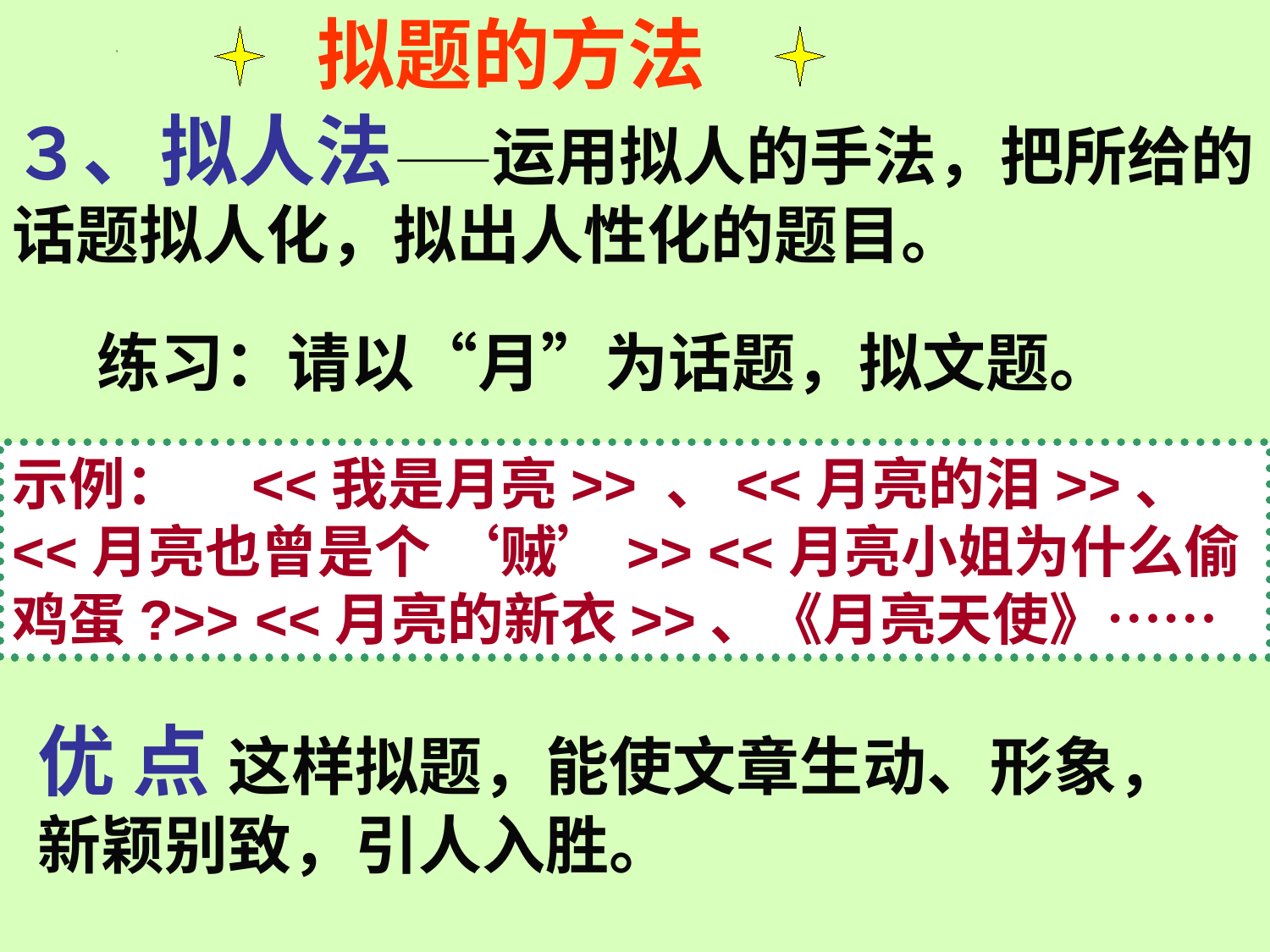

拟题的方法

３、拟人法——运用拟人的手法，把所给的话题拟人化，拟出人性化的题目。
练习：请以“月”为话题，拟文题。
示例：　<<我是月亮>> 、<<月亮的泪>>、 <<月亮也曾是个 ‘贼’>> <<月亮小姐为什么偷鸡蛋?>> <<月亮的新衣>>、《月亮天使》……
优 点 这样拟题，能使文章生动、形象，新颖别致，引人入胜。